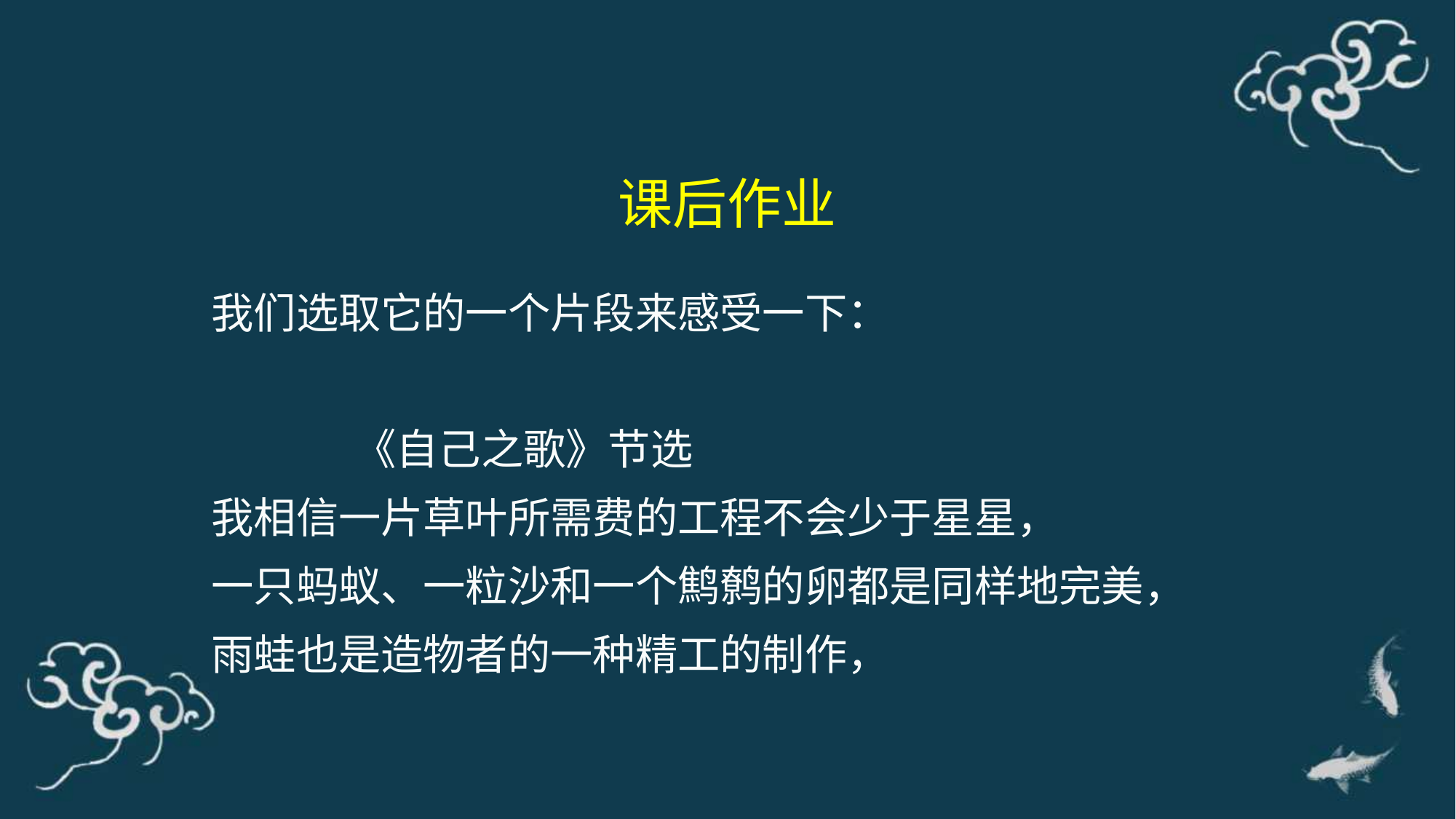

课后作业
我们选取它的一个片段来感受一下：

              《自己之歌》节选
我相信一片草叶所需费的工程不会少于星星，
一只蚂蚁、一粒沙和一个鹪鹩的卵都是同样地完美，
雨蛙也是造物者的一种精工的制作，